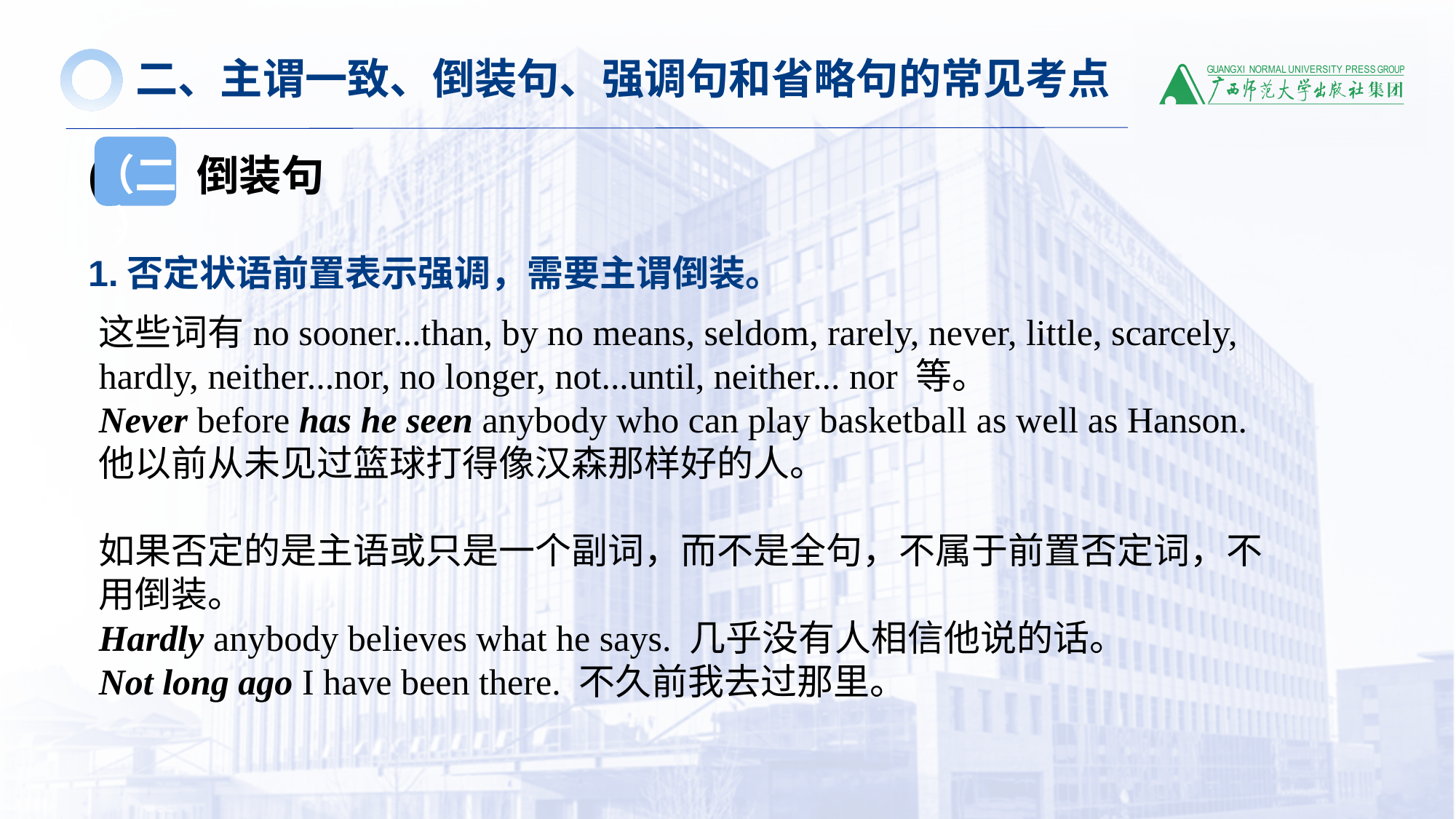

二、主谓一致、倒装句、强调句和省略句的常见考点

（二）
(二）倒装句

1.否定状语前置表示强调，需要主谓倒装。
这些词有no sooner...than, by no means, seldom, rarely, never, little, scarcely, hardly, neither...nor, no longer, not...until, neither... nor 等。
Never before has he seen anybody who can play basketball as well as Hanson.他以前从未见过篮球打得像汉森那样好的人。

如果否定的是主语或只是一个副词，而不是全句，不属于前置否定词，不用倒装。
Hardly anybody believes what he says. 几乎没有人相信他说的话。
Not long ago I have been there. 不久前我去过那里。